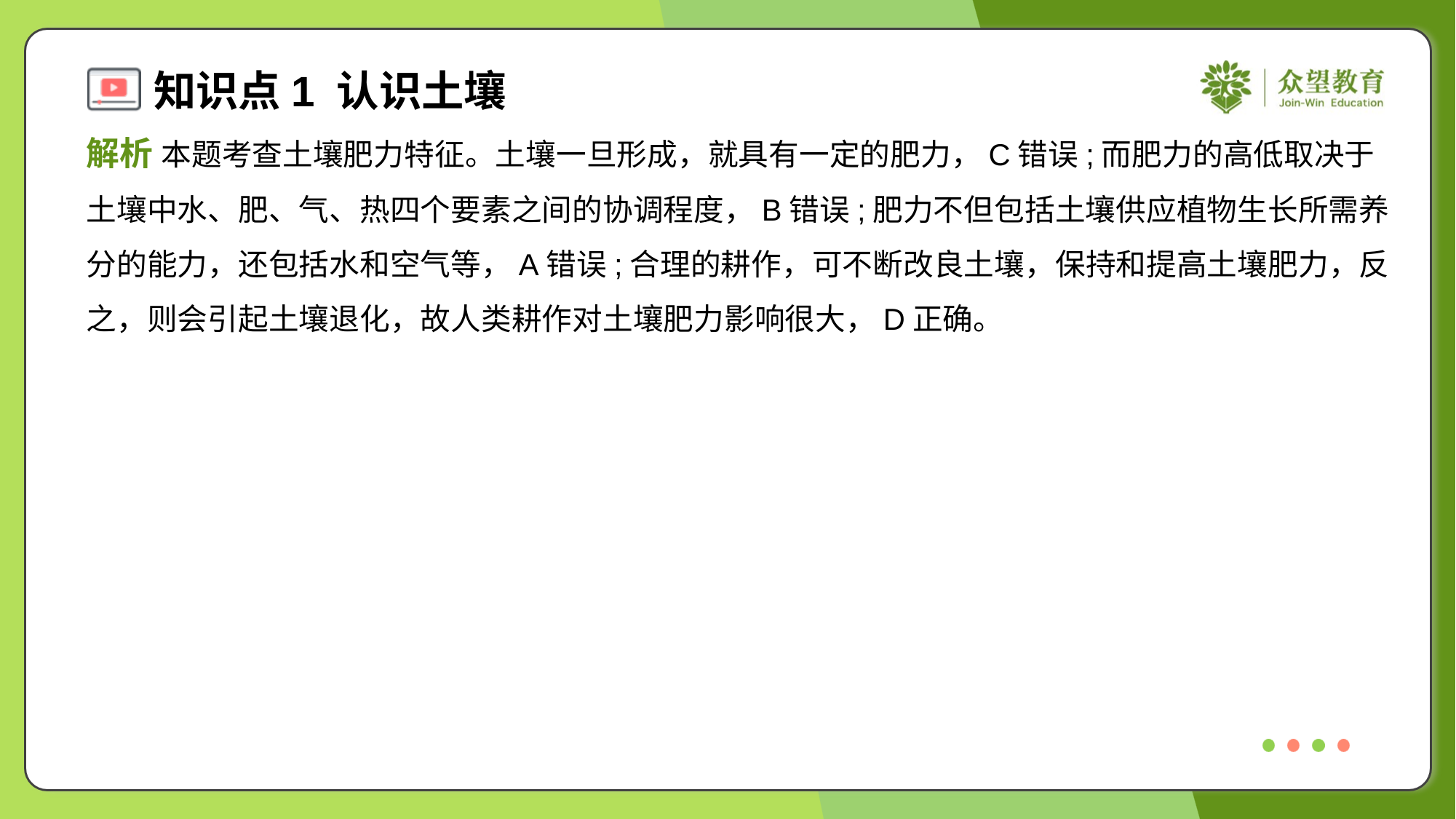

解析 本题考查土壤肥力特征。土壤一旦形成，就具有一定的肥力，C错误;而肥力的高低取决于
土壤中水、肥、气、热四个要素之间的协调程度，B错误;肥力不但包括土壤供应植物生长所需养
分的能力，还包括水和空气等，A错误;合理的耕作，可不断改良土壤，保持和提高土壤肥力，反
之，则会引起土壤退化，故人类耕作对土壤肥力影响很大，D正确。